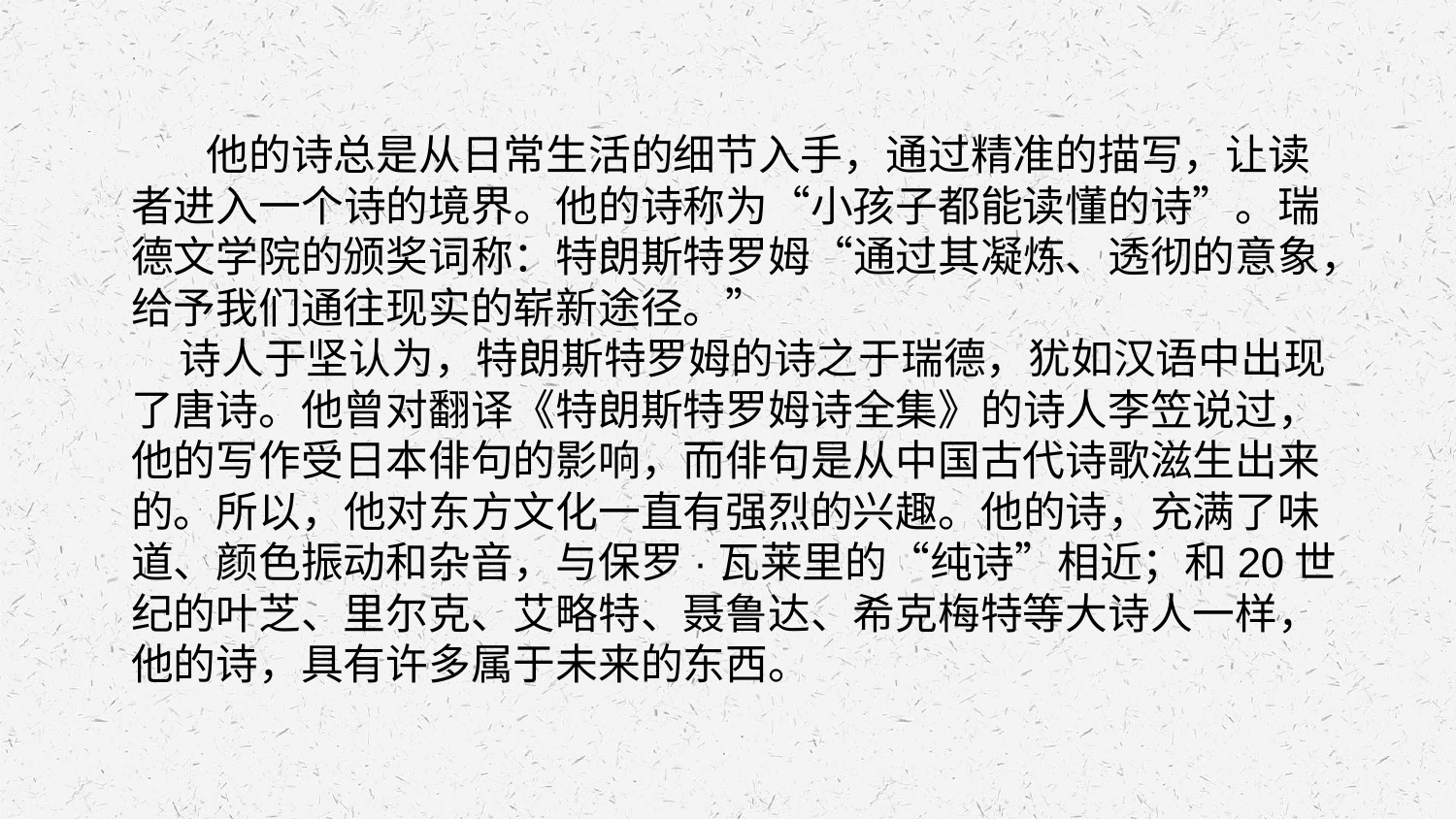

他的诗总是从日常生活的细节入手，通过精准的描写，让读者进入一个诗的境界。他的诗称为“小孩子都能读懂的诗”。瑞德文学院的颁奖词称：特朗斯特罗姆“通过其凝炼、透彻的意象，给予我们通往现实的崭新途径。”
    诗人于坚认为，特朗斯特罗姆的诗之于瑞德，犹如汉语中出现了唐诗。他曾对翻译《特朗斯特罗姆诗全集》的诗人李笠说过，他的写作受日本俳句的影响，而俳句是从中国古代诗歌滋生出来的。所以，他对东方文化一直有强烈的兴趣。他的诗，充满了味道、颜色振动和杂音，与保罗·瓦莱里的“纯诗”相近；和20世纪的叶芝、里尔克、艾略特、聂鲁达、希克梅特等大诗人一样，他的诗，具有许多属于未来的东西。